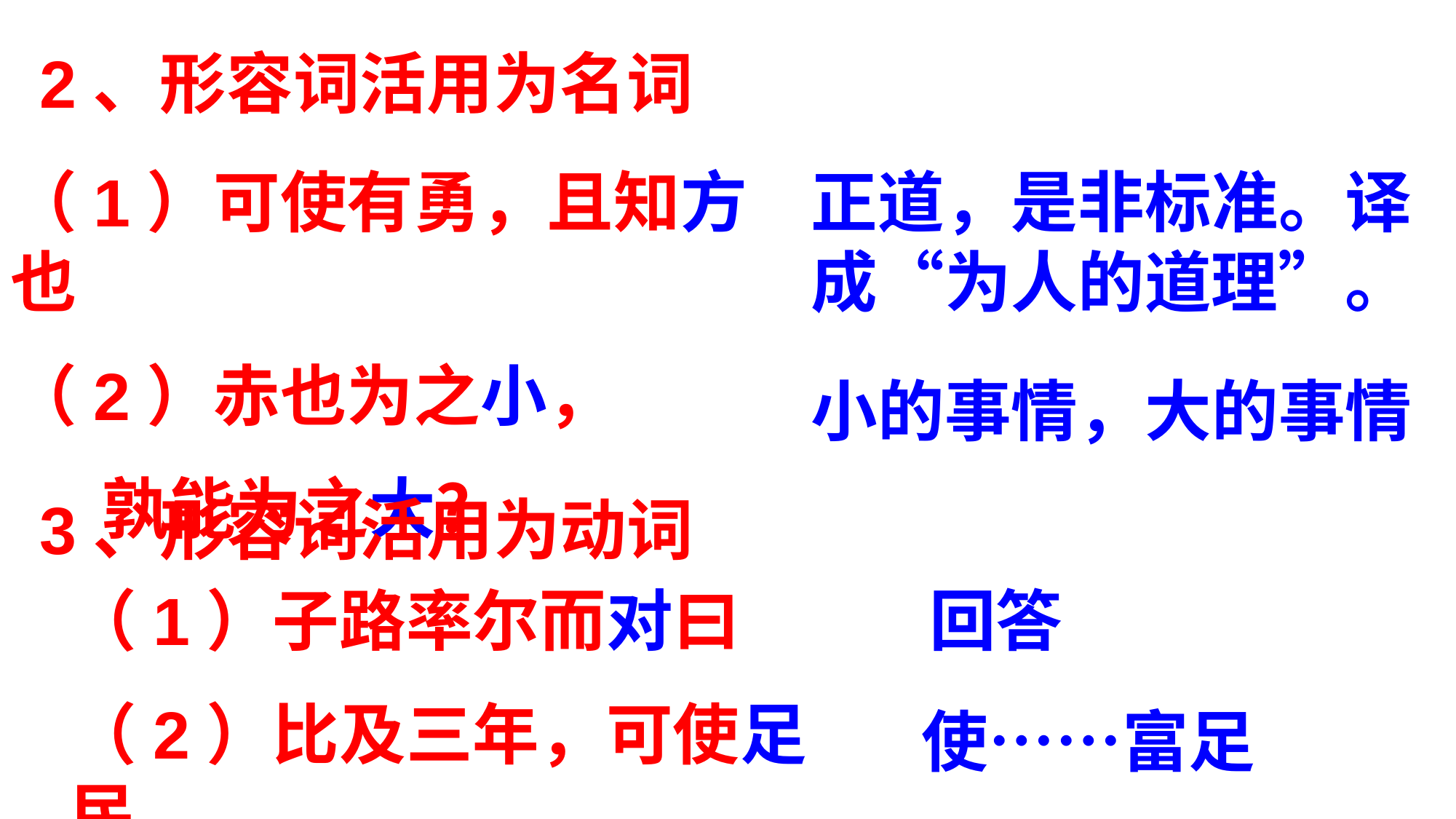

2、形容词活用为名词
（1）可使有勇，且知方也
（2）赤也为之小，
     孰能为之大？
正道，是非标准。译成“为人的道理”。
小的事情，大的事情
3、形容词活用为动词
（1）子路率尔而对曰
（2）比及三年，可使足民
回答
使……富足